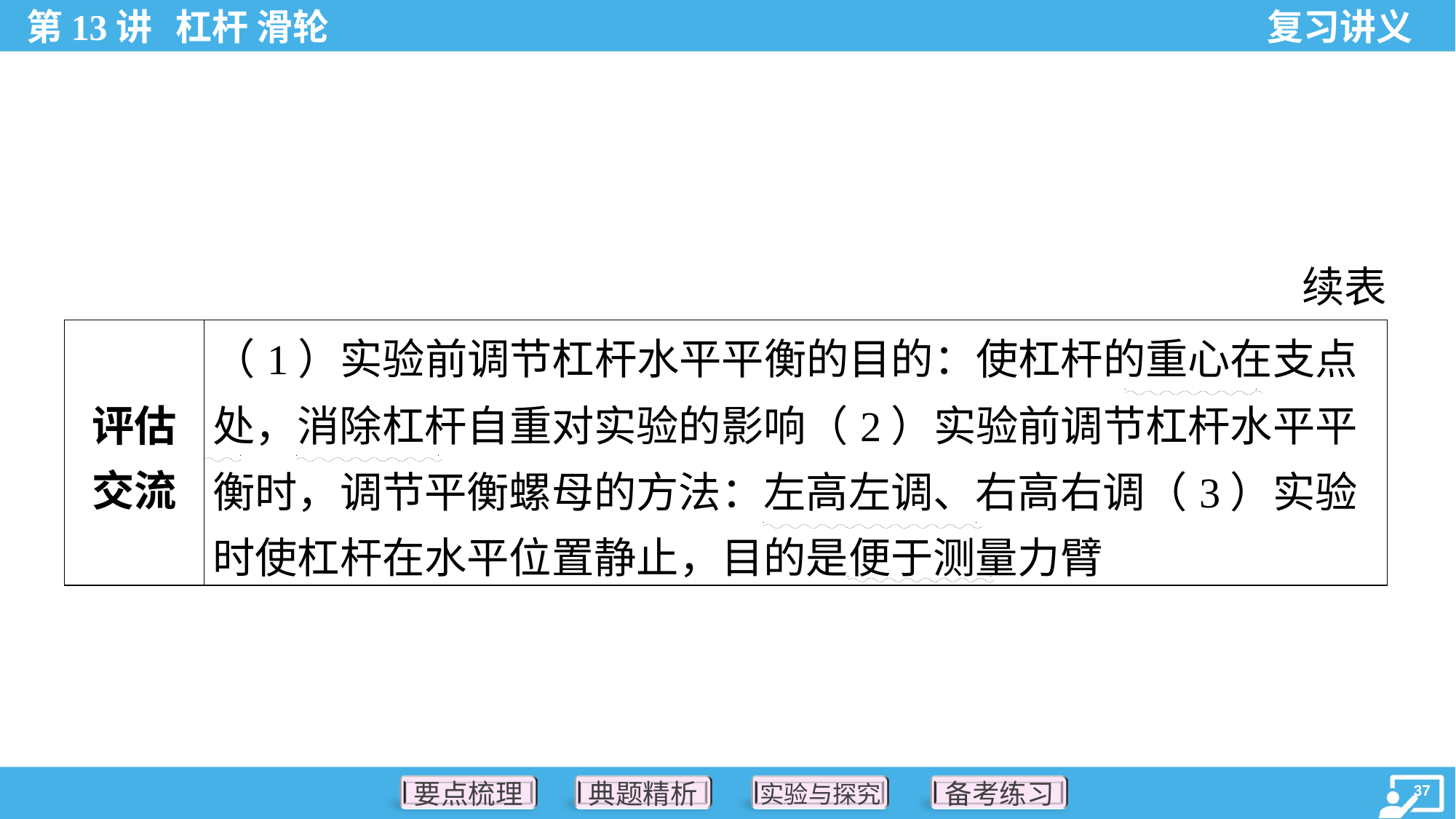

续表
| 评估 交流 | （1）实验前调节杠杆水平平衡的目的：使杠杆的重心在支点 处，消除杠杆自重对实验的影响（2）实验前调节杠杆水平平 衡时，调节平衡螺母的方法：左高左调、右高右调（3）实验 时使杠杆在水平位置静止，目的是便于测量力臂 |
| --- | --- |
.           .
.   .
.            .
.                  .
.            .